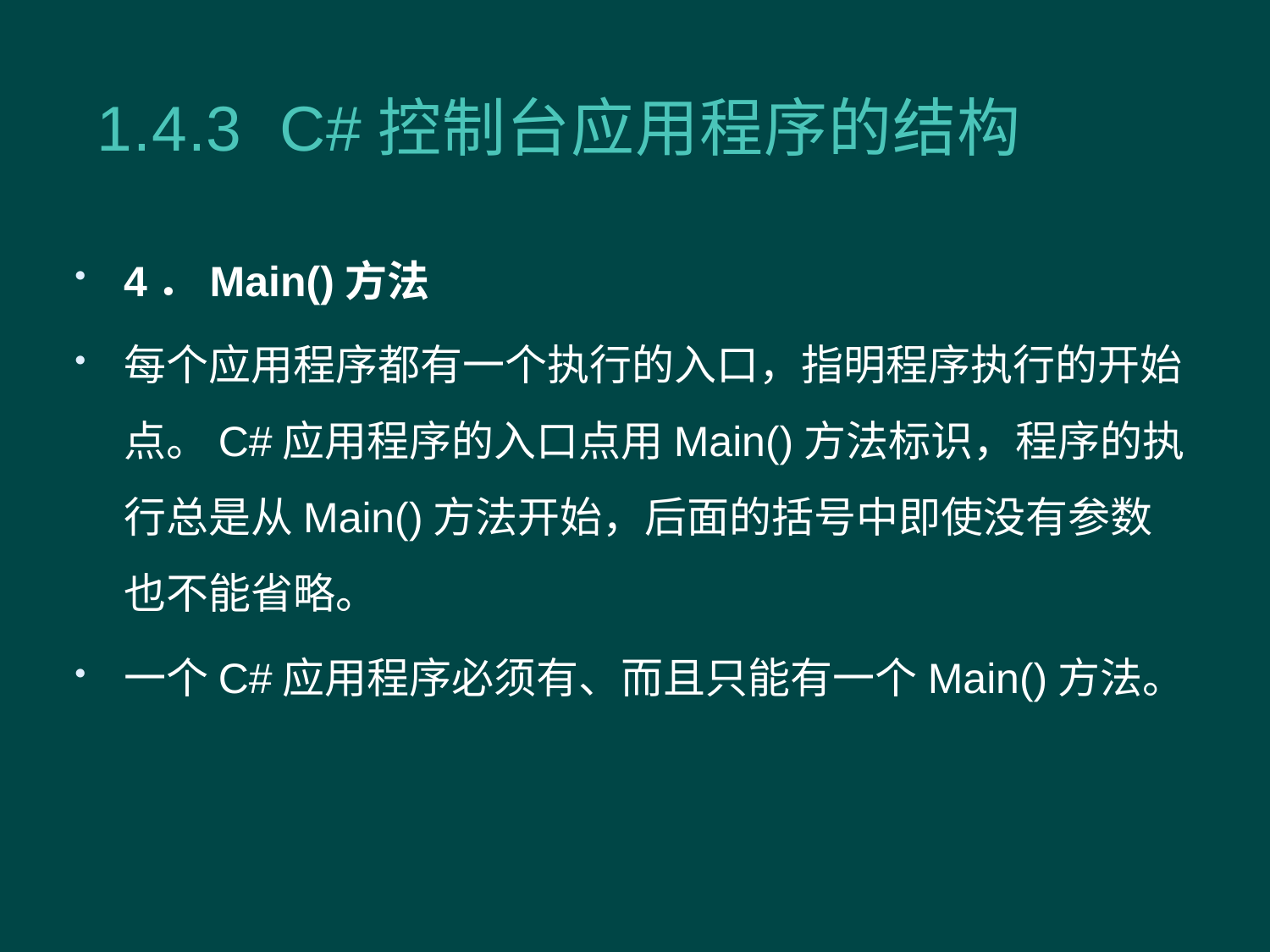

1.4.3  C#控制台应用程序的结构
4．Main()方法
每个应用程序都有一个执行的入口，指明程序执行的开始点。C#应用程序的入口点用Main()方法标识，程序的执行总是从Main()方法开始，后面的括号中即使没有参数也不能省略。
一个C#应用程序必须有、而且只能有一个Main()方法。